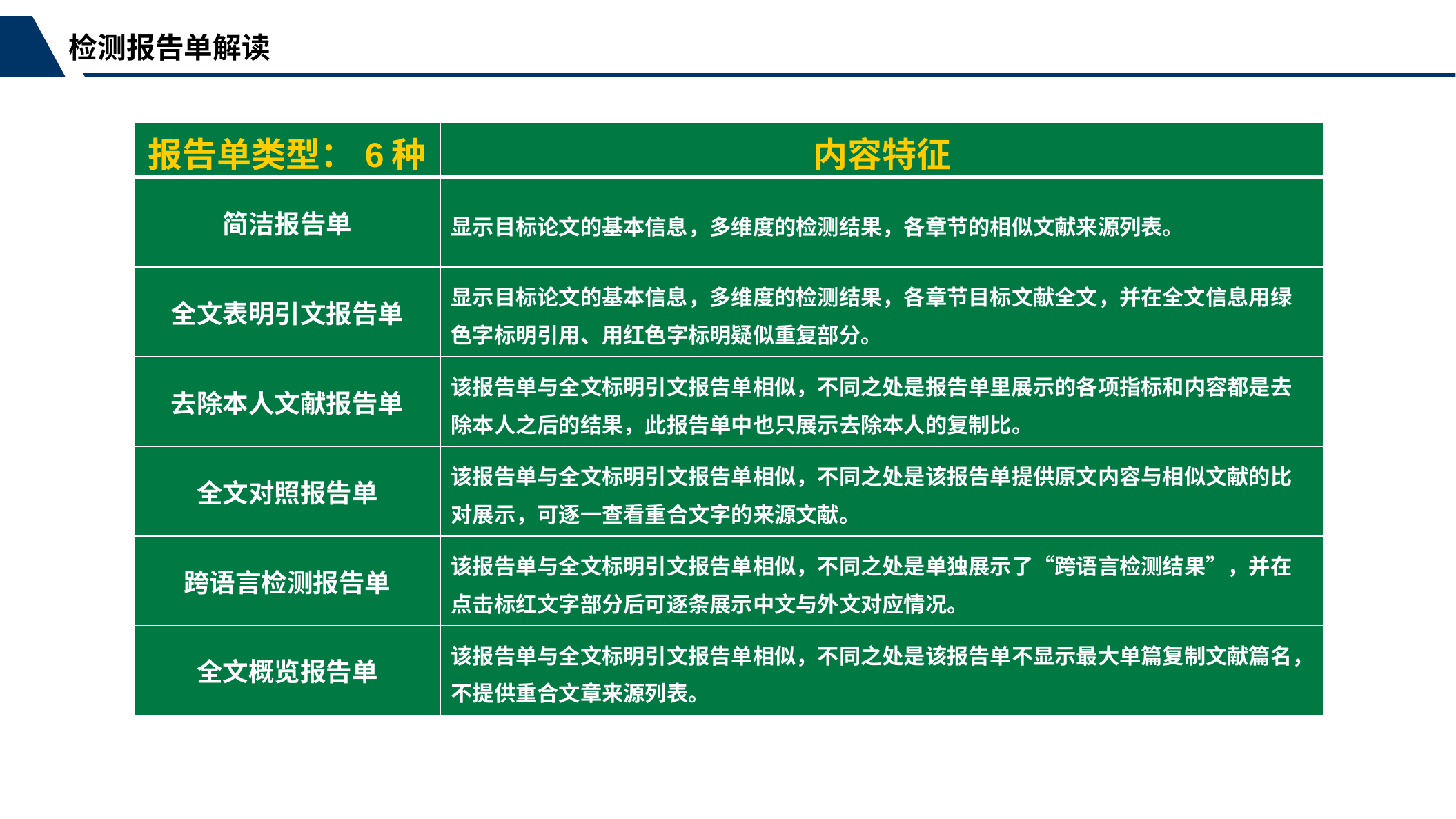

检测报告单解读

| 报告单类型：6种 | 内容特征 |
| --- | --- |
| 简洁报告单 | 显示目标论文的基本信息，多维度的检测结果，各章节的相似文献来源列表。 |
| 全文表明引文报告单 | 显示目标论文的基本信息，多维度的检测结果，各章节目标文献全文，并在全文信息用绿色字标明引用、用红色字标明疑似重复部分。 |
| 去除本人文献报告单 | 该报告单与全文标明引文报告单相似，不同之处是报告单里展示的各项指标和内容都是去除本人之后的结果，此报告单中也只展示去除本人的复制比。 |
| 全文对照报告单 | 该报告单与全文标明引文报告单相似，不同之处是该报告单提供原文内容与相似文献的比对展示，可逐一查看重合文字的来源文献。 |
| 跨语言检测报告单 | 该报告单与全文标明引文报告单相似，不同之处是单独展示了“跨语言检测结果”，并在点击标红文字部分后可逐条展示中文与外文对应情况。 |
| 全文概览报告单 | 该报告单与全文标明引文报告单相似，不同之处是该报告单不显示最大单篇复制文献篇名，不提供重合文章来源列表。 |